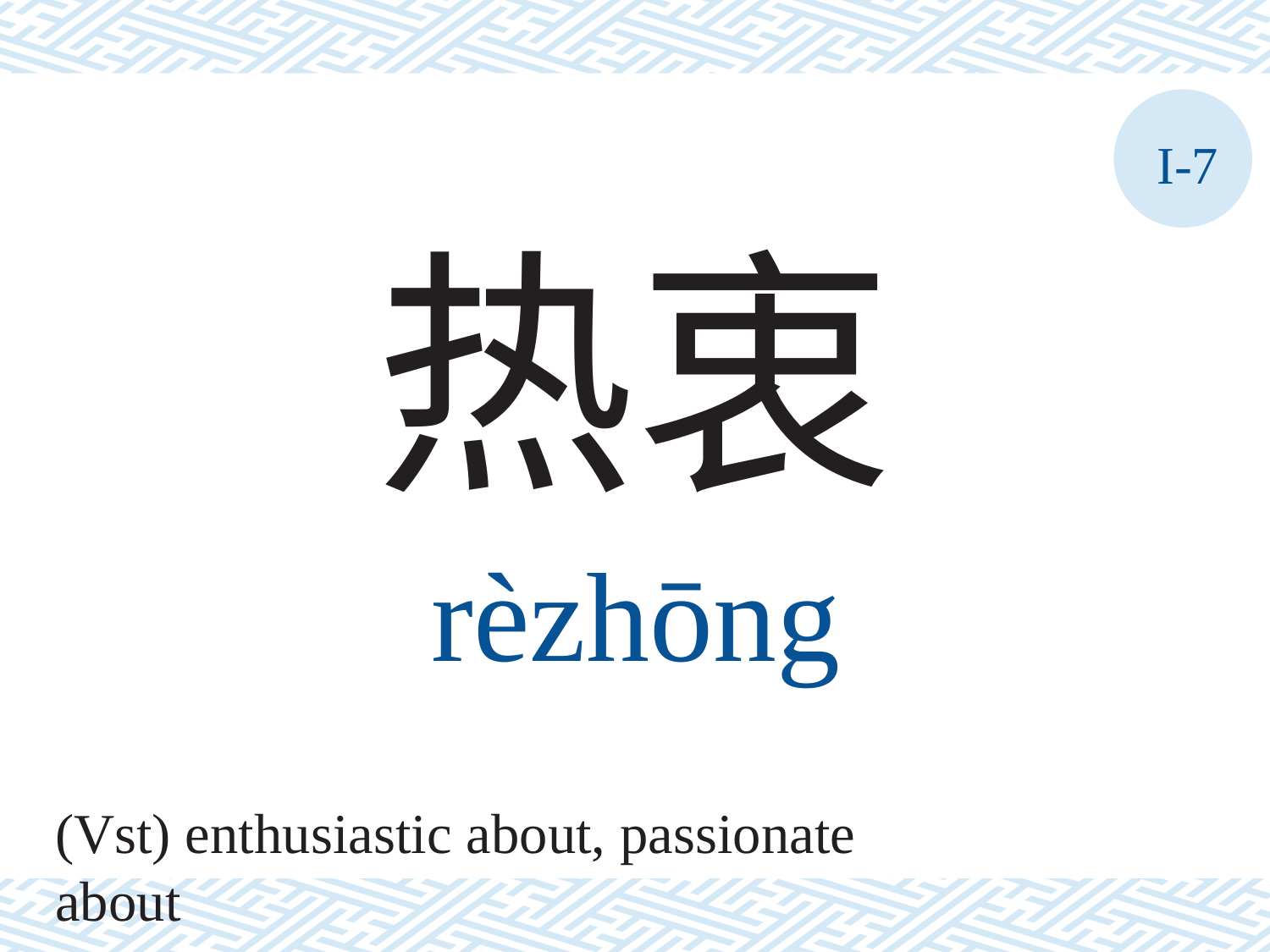

I-7
热衷
rèzhōng
(Vst) enthusiastic about, passionate about